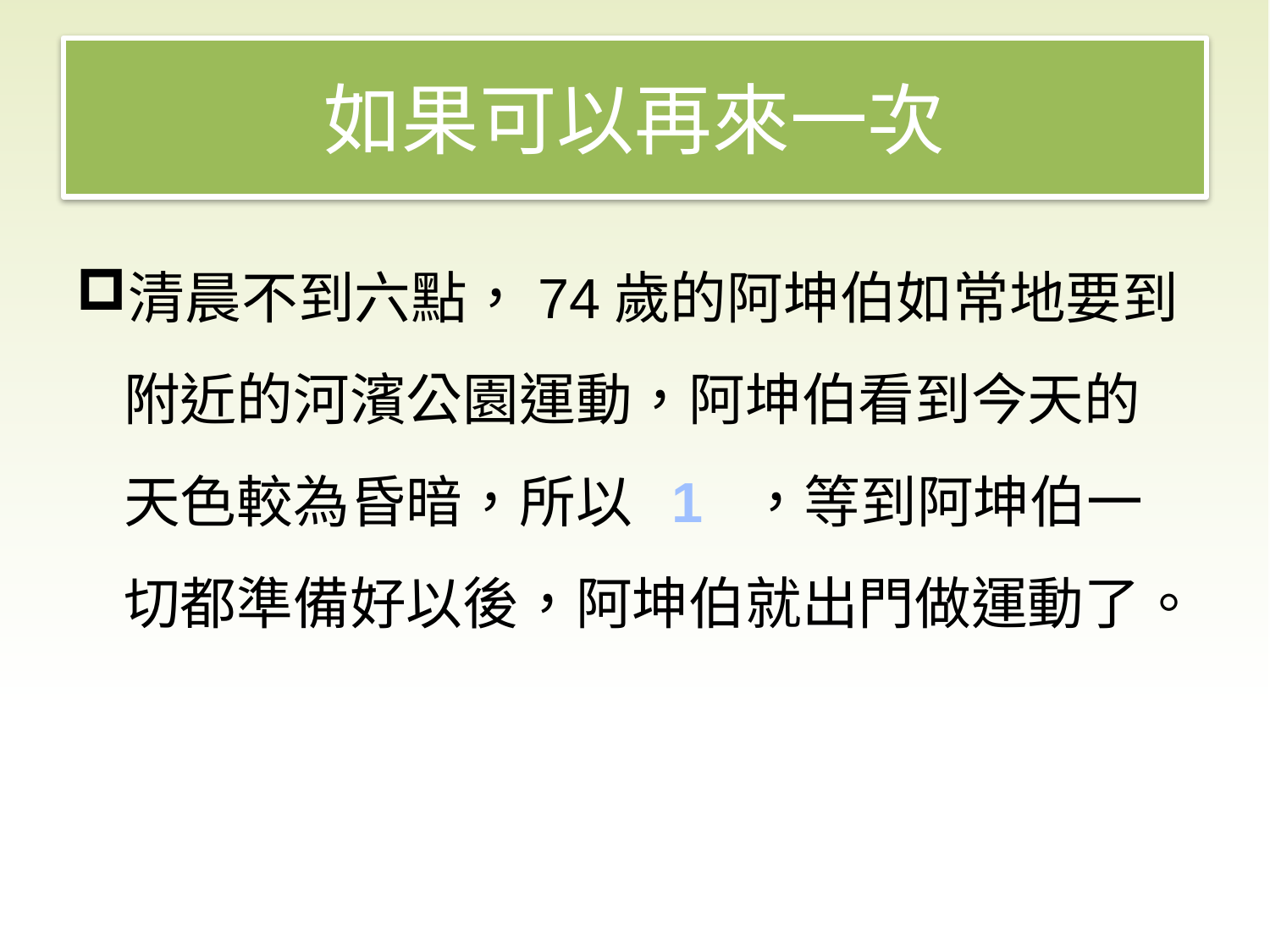

# 如果可以再來一次
清晨不到六點，74歲的阿坤伯如常地要到附近的河濱公園運動，阿坤伯看到今天的天色較為昏暗，所以  1  ，等到阿坤伯一切都準備好以後，阿坤伯就出門做運動了。